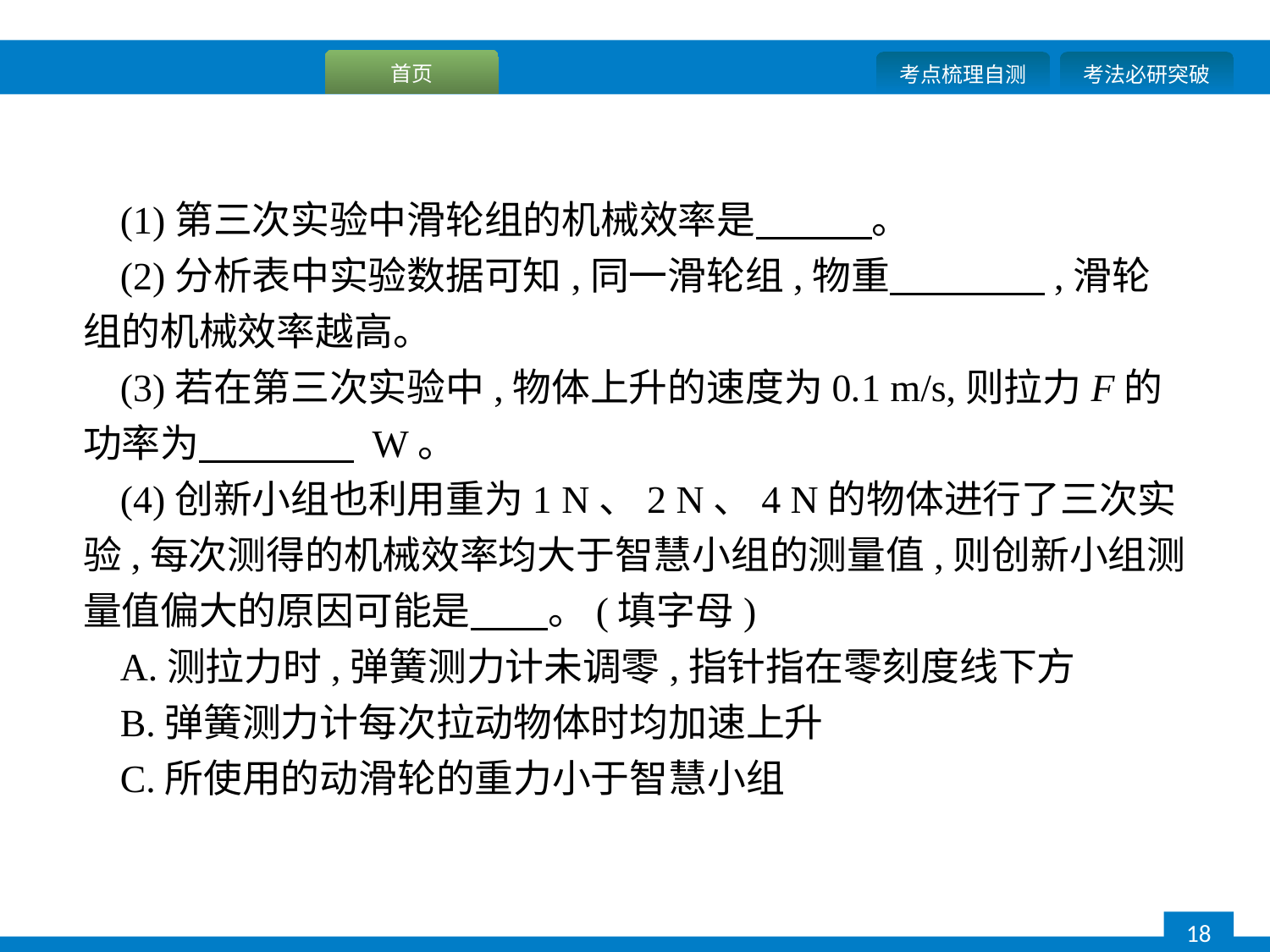

(1)第三次实验中滑轮组的机械效率是　　　。
(2)分析表中实验数据可知,同一滑轮组,物重　　　　,滑轮组的机械效率越高。
(3)若在第三次实验中,物体上升的速度为0.1 m/s,则拉力F的功率为　　　　 W。
(4)创新小组也利用重为1 N、2 N、4 N的物体进行了三次实验,每次测得的机械效率均大于智慧小组的测量值,则创新小组测量值偏大的原因可能是　　。(填字母)
A.测拉力时,弹簧测力计未调零,指针指在零刻度线下方
B.弹簧测力计每次拉动物体时均加速上升
C.所使用的动滑轮的重力小于智慧小组